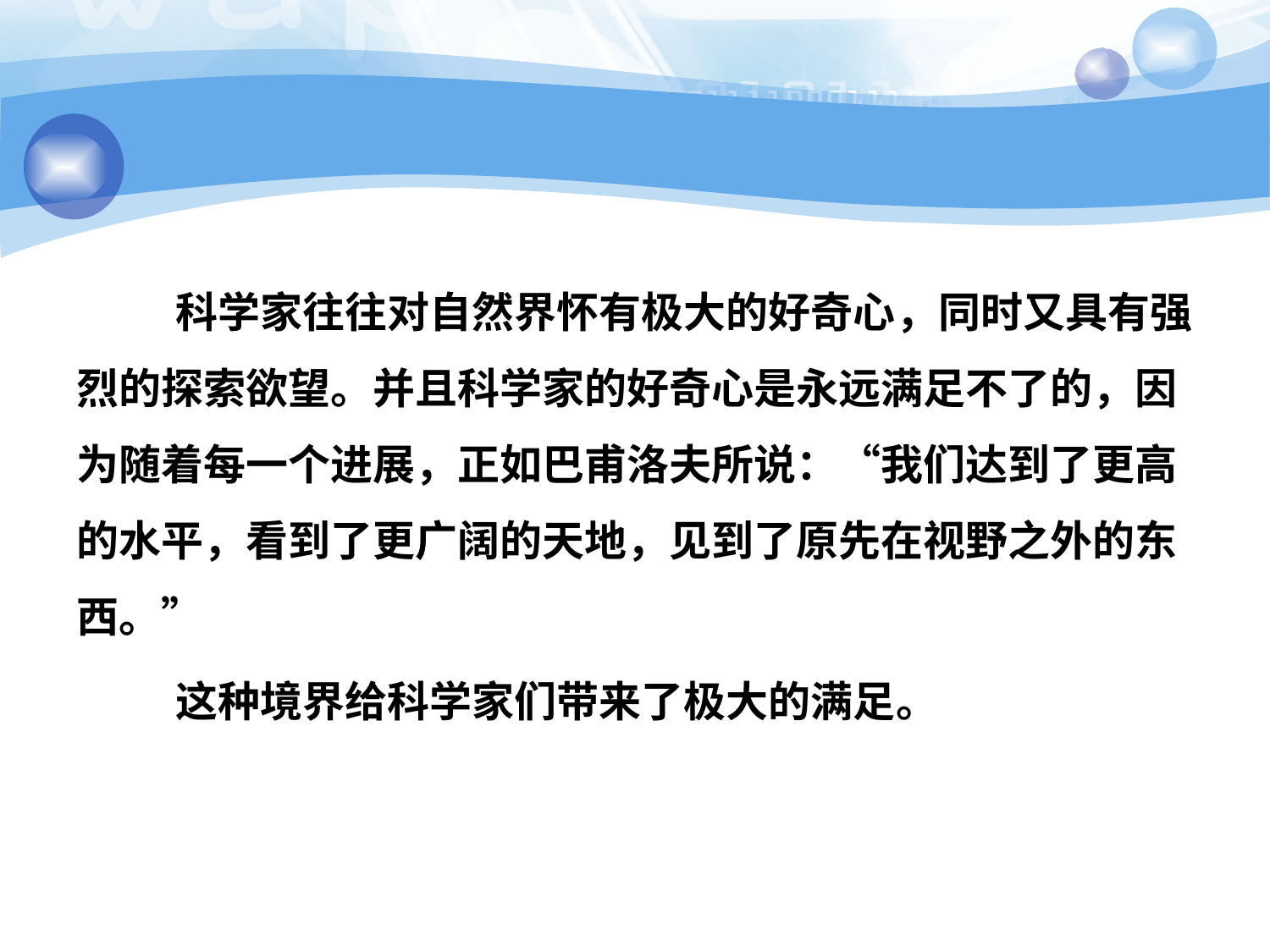

#
科学家往往对自然界怀有极大的好奇心，同时又具有强烈的探索欲望。并且科学家的好奇心是永远满足不了的，因为随着每一个进展，正如巴甫洛夫所说：“我们达到了更高的水平，看到了更广阔的天地，见到了原先在视野之外的东西。”
这种境界给科学家们带来了极大的满足。